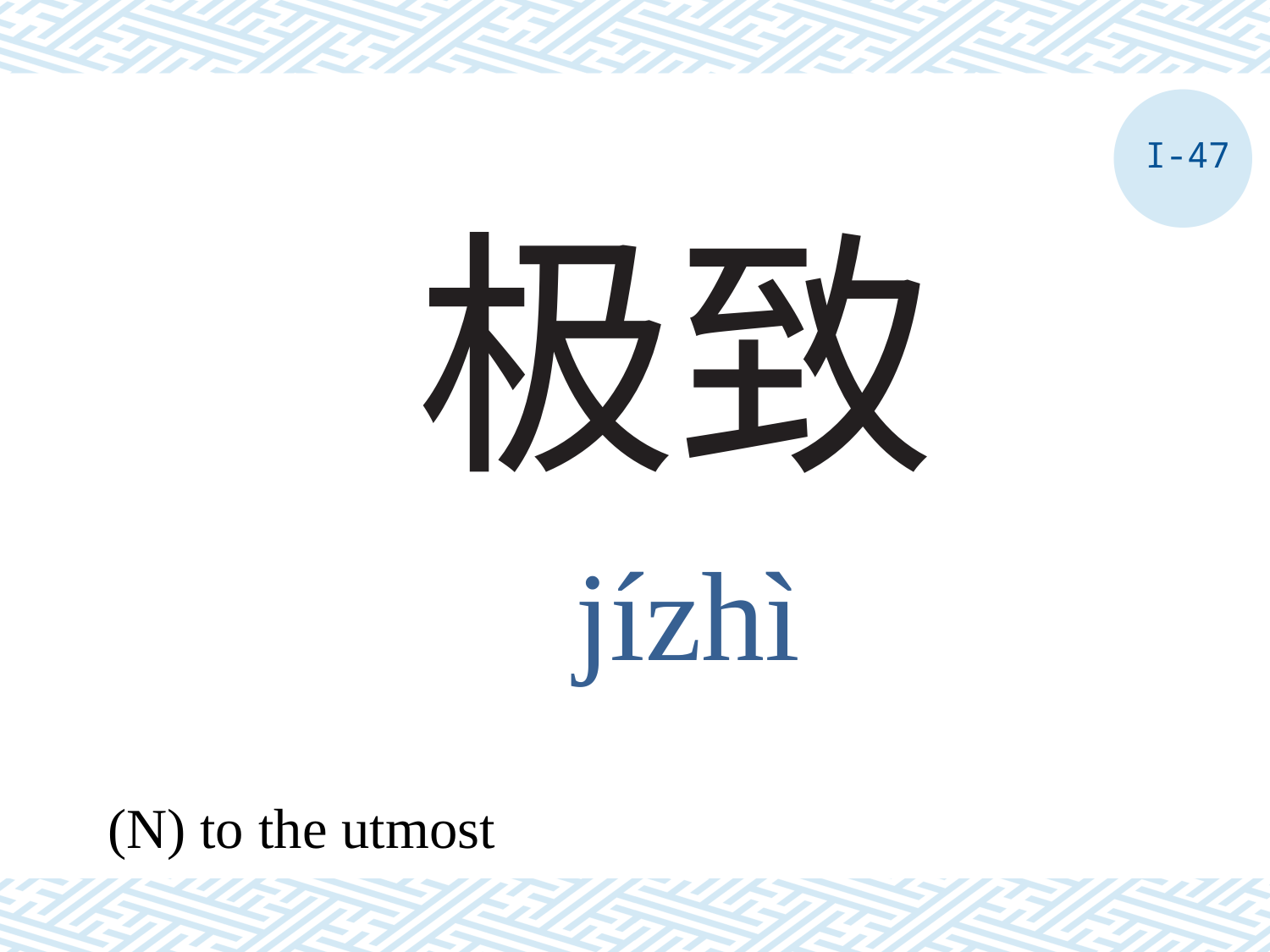

I-47

# 极致
jízhì
(N) to the utmost